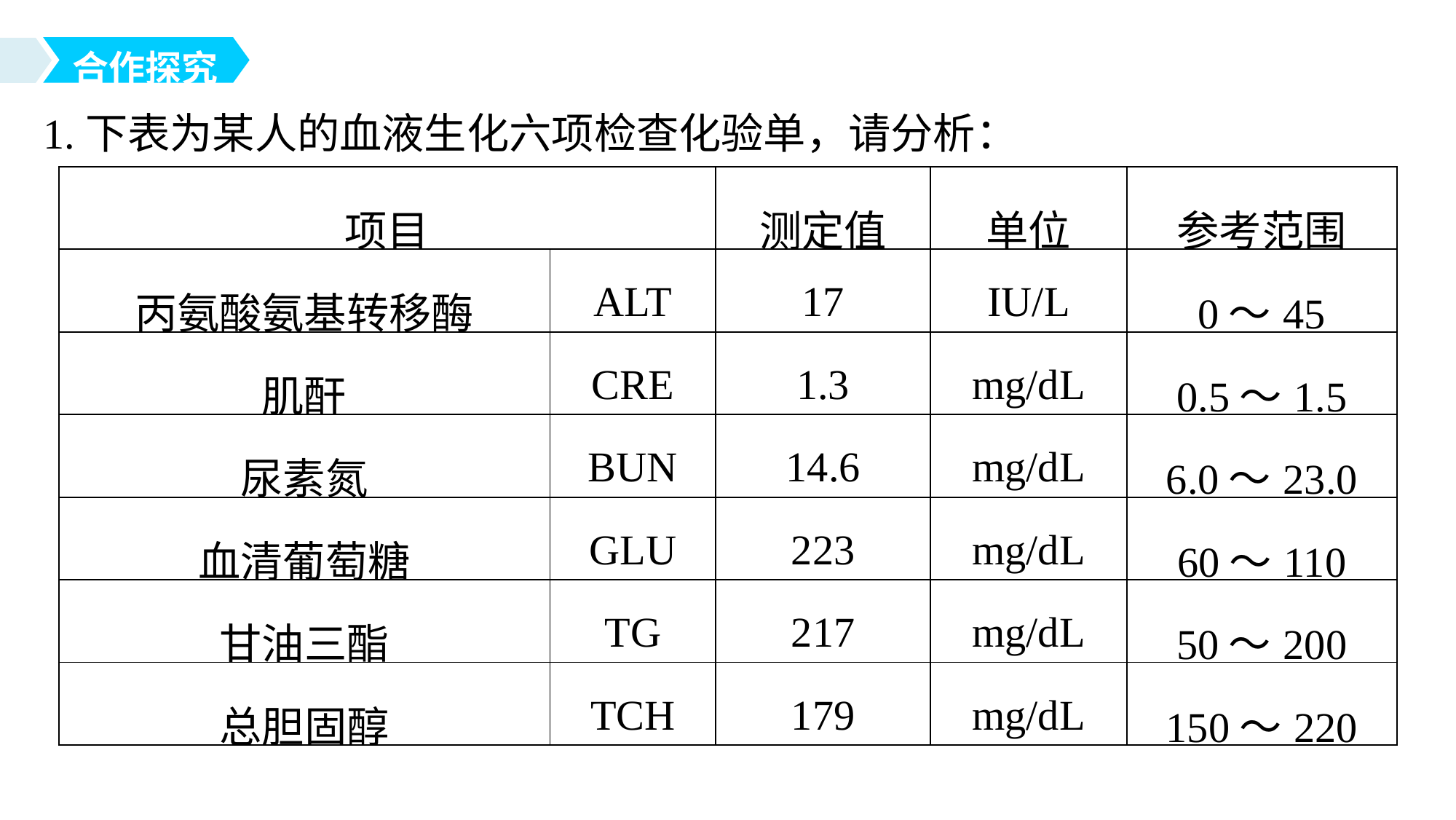

合作探究

1.下表为某人的血液生化六项检查化验单，请分析：
| 项目 |  | 测定值 | 单位 | 参考范围 |
| --- | --- | --- | --- | --- |
| 丙氨酸氨基转移酶 | ALT | 17 | IU/L | 0～45 |
| 肌酐 | CRE | 1.3 | mg/dL | 0.5～1.5 |
| 尿素氮 | BUN | 14.6 | mg/dL | 6.0～23.0 |
| 血清葡萄糖 | GLU | 223 | mg/dL | 60～110 |
| 甘油三酯 | TG | 217 | mg/dL | 50～200 |
| 总胆固醇 | TCH | 179 | mg/dL | 150～220 |